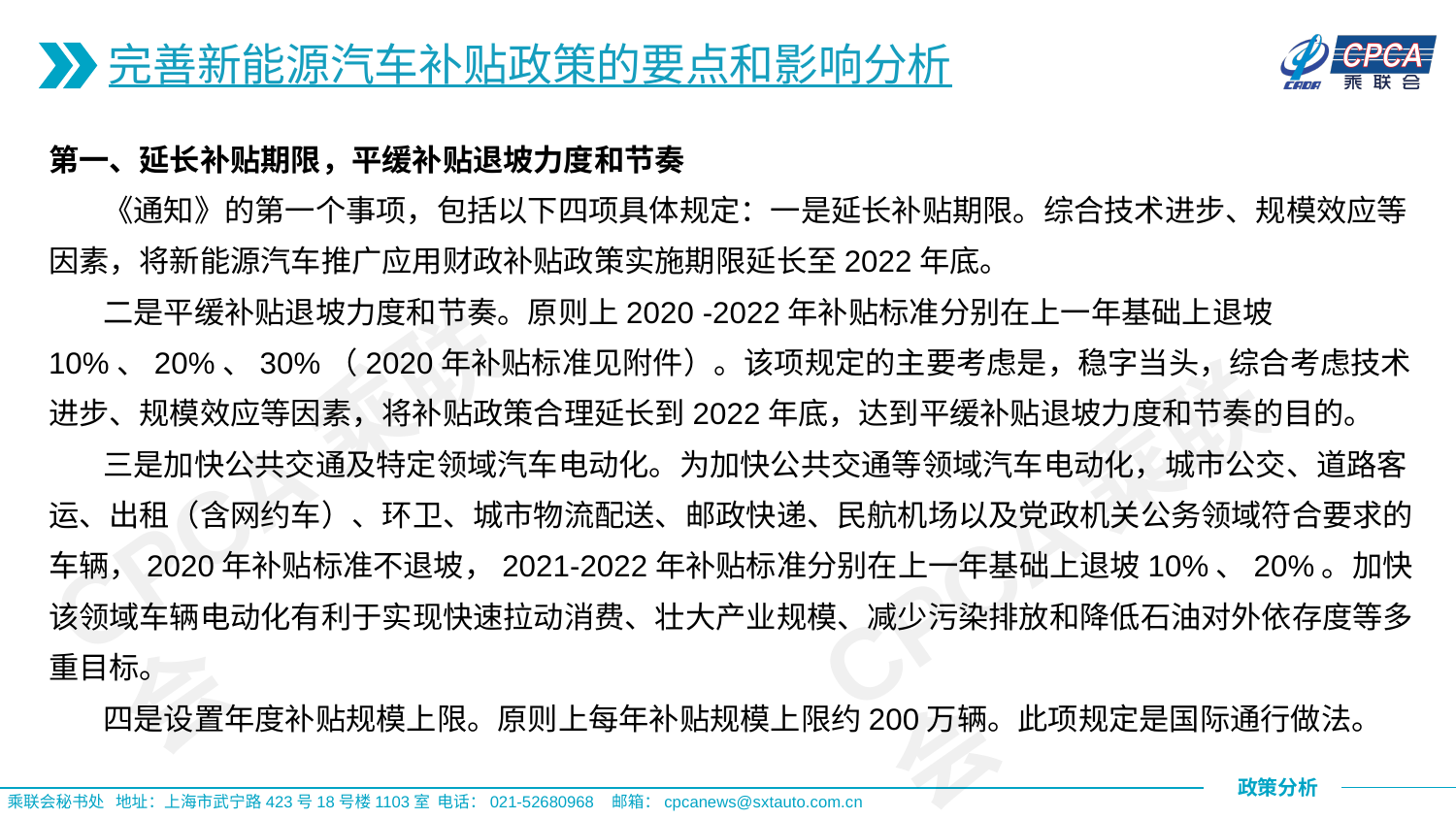

完善新能源汽车补贴政策的要点和影响分析
第一、延长补贴期限，平缓补贴退坡力度和节奏
       《通知》的第一个事项，包括以下四项具体规定：一是延长补贴期限。综合技术进步、规模效应等因素，将新能源汽车推广应用财政补贴政策实施期限延长至2022年底。
       二是平缓补贴退坡力度和节奏。原则上2020 -2022年补贴标准分别在上一年基础上退坡10%、20%、30%（2020年补贴标准见附件）。该项规定的主要考虑是，稳字当头，综合考虑技术进步、规模效应等因素，将补贴政策合理延长到2022年底，达到平缓补贴退坡力度和节奏的目的。
       三是加快公共交通及特定领域汽车电动化。为加快公共交通等领域汽车电动化，城市公交、道路客运、出租（含网约车）、环卫、城市物流配送、邮政快递、民航机场以及党政机关公务领域符合要求的车辆，2020年补贴标准不退坡，2021-2022年补贴标准分别在上一年基础上退坡10%、20%。加快该领域车辆电动化有利于实现快速拉动消费、壮大产业规模、减少污染排放和降低石油对外依存度等多重目标。
       四是设置年度补贴规模上限。原则上每年补贴规模上限约200万辆。此项规定是国际通行做法。
CPCA乘联会
CPCA乘联会